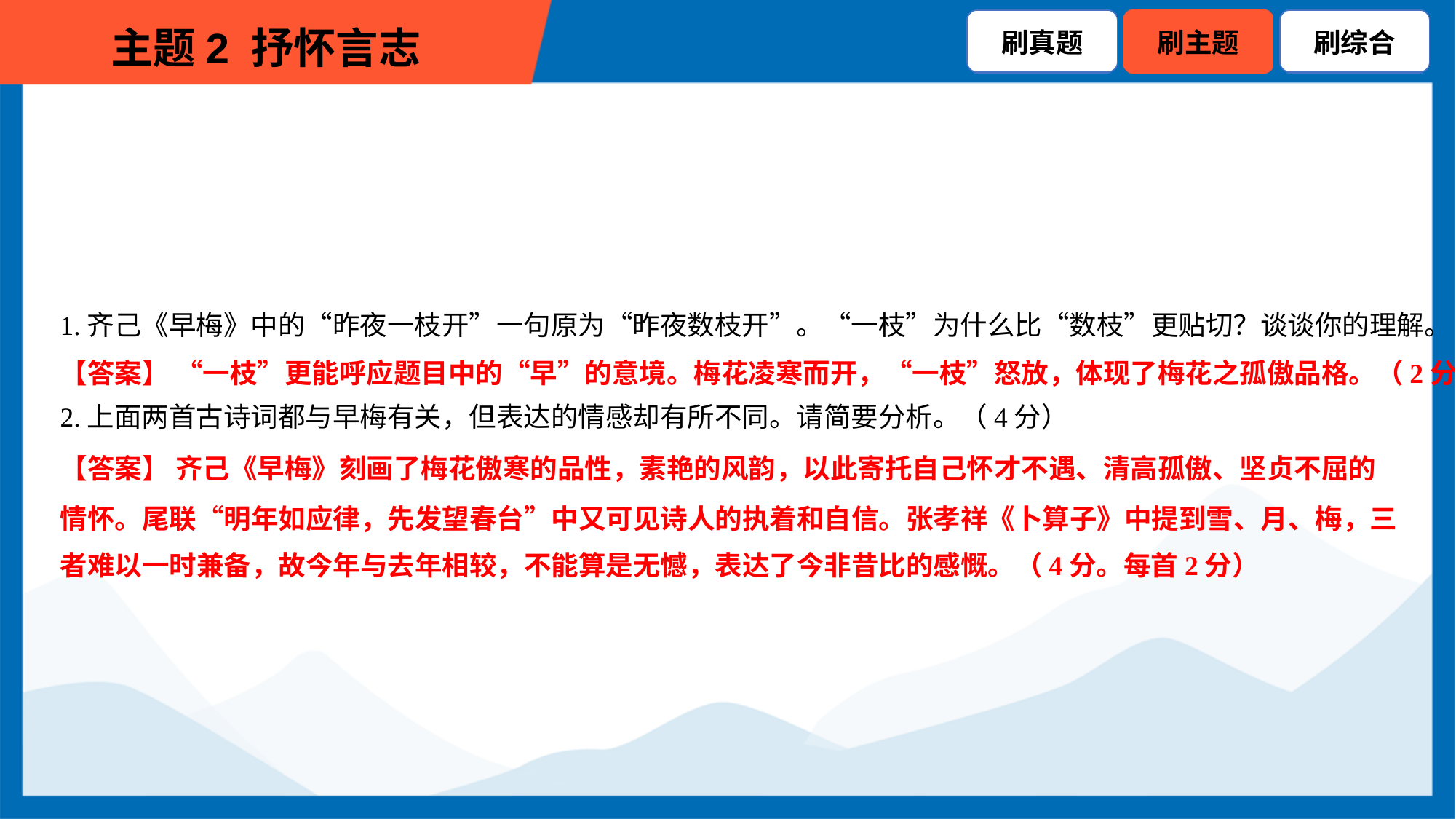

1.齐己《早梅》中的“昨夜一枝开”一句原为“昨夜数枝开”。“一枝”为什么比“数枝”更贴切？谈谈你的理解。（2分）
【答案】 “一枝”更能呼应题目中的“早”的意境。梅花凌寒而开，“一枝”怒放，体现了梅花之孤傲品格。（2分）
2.上面两首古诗词都与早梅有关，但表达的情感却有所不同。请简要分析。（4分）
【答案】 齐己《早梅》刻画了梅花傲寒的品性，素艳的风韵，以此寄托自己怀才不遇、清高孤傲、坚贞不屈的
情怀。尾联“明年如应律，先发望春台”中又可见诗人的执着和自信。张孝祥《卜算子》中提到雪、月、梅，三
者难以一时兼备，故今年与去年相较，不能算是无憾，表达了今非昔比的感慨。（4分。每首2分）